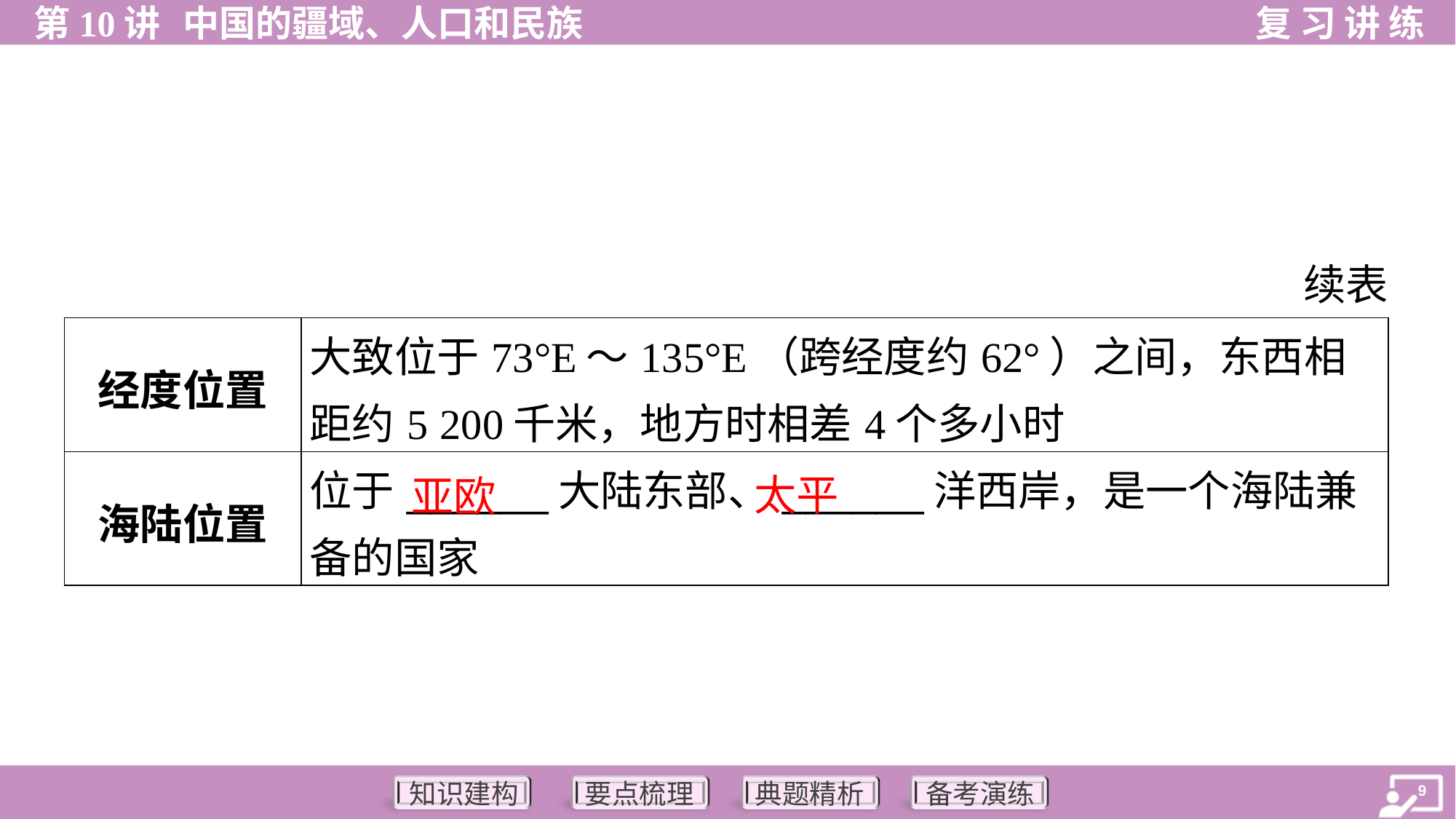

续表
| 经度位置 | 大致位于73°E～135°E（跨经度约62°）之间，东西相距约5 200千米，地方时相差4个多小时 |
| --- | --- |
| 海陆位置 | 位于\_\_\_\_\_\_大陆东部、\_\_\_\_\_\_洋西岸，是一个海陆兼备的国家 |
太平
亚欧